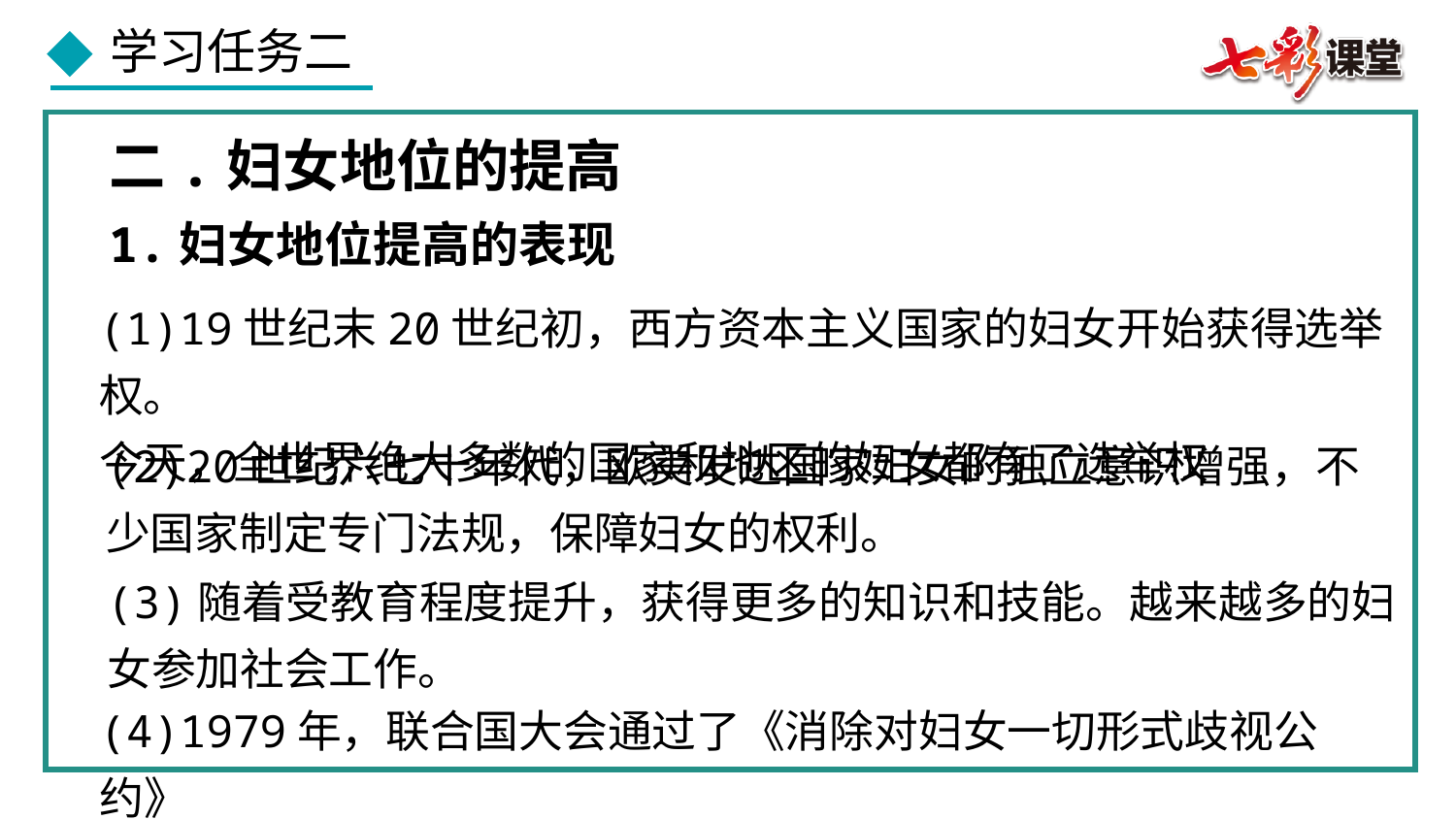

二.妇女地位的提高
1.妇女地位提高的表现
(1)19世纪末20世纪初，西方资本主义国家的妇女开始获得选举权。
今天，全世界绝大多数的国家和地区的妇女都有了选举权
(2)20世纪六七十年代，欧美发达国家妇女的独立意识增强，不少国家制定专门法规，保障妇女的权利。
(3)随着受教育程度提升，获得更多的知识和技能。越来越多的妇女参加社会工作。
(4)1979年，联合国大会通过了《消除对妇女一切形式歧视公约》